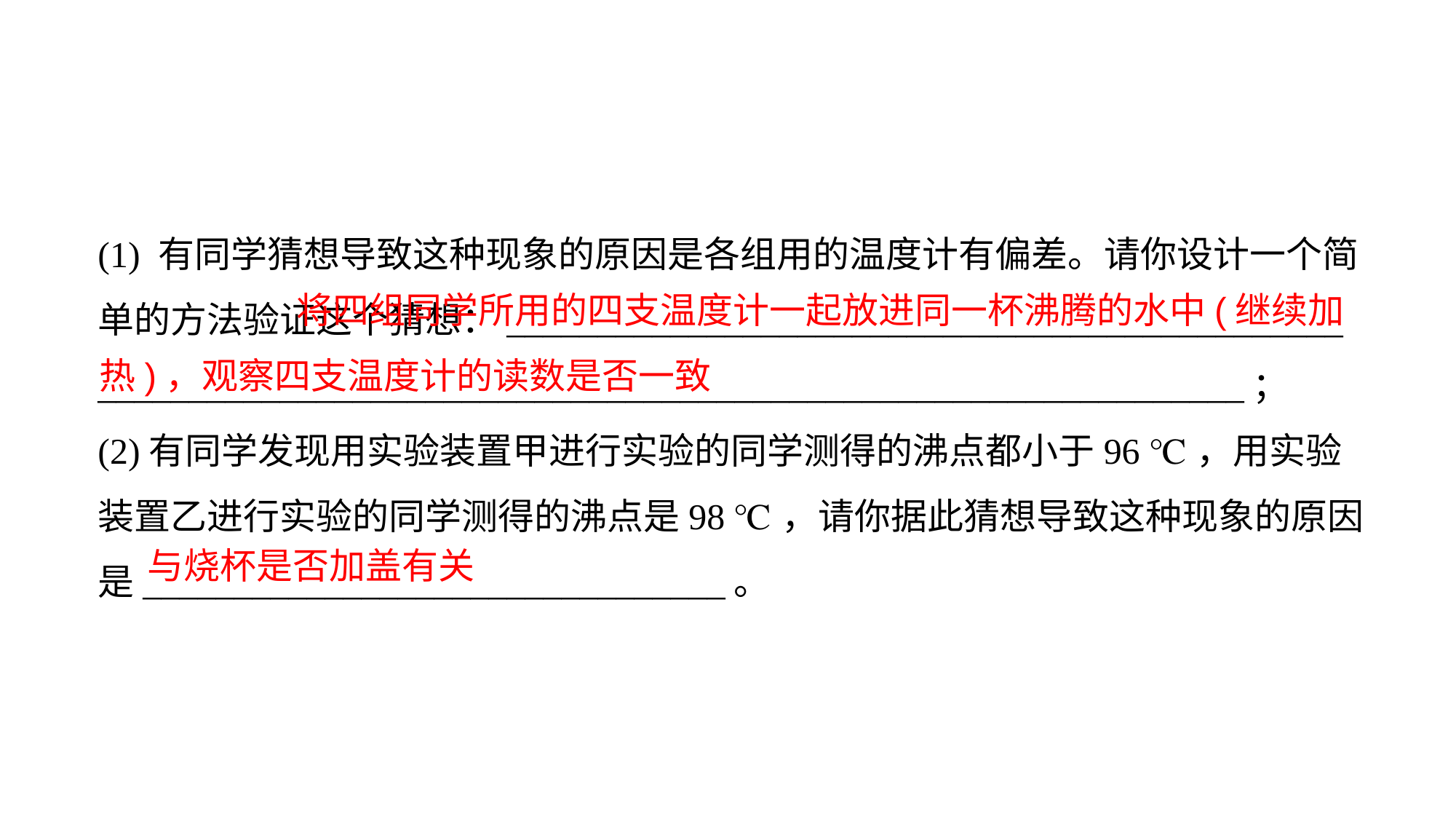

(1) 有同学猜想导致这种现象的原因是各组用的温度计有偏差。请你设计一个简单的方法验证这个猜想：______________________________________________
_______________________________________________________________；
(2)有同学发现用实验装置甲进行实验的同学测得的沸点都小于96 ℃，用实验装置乙进行实验的同学测得的沸点是98 ℃，请你据此猜想导致这种现象的原因是________________________________。
                       将四组同学所用的四支温度计一起放进同一杯沸腾的水中(继续加热)，观察四支温度计的读数是否一致
与烧杯是否加盖有关